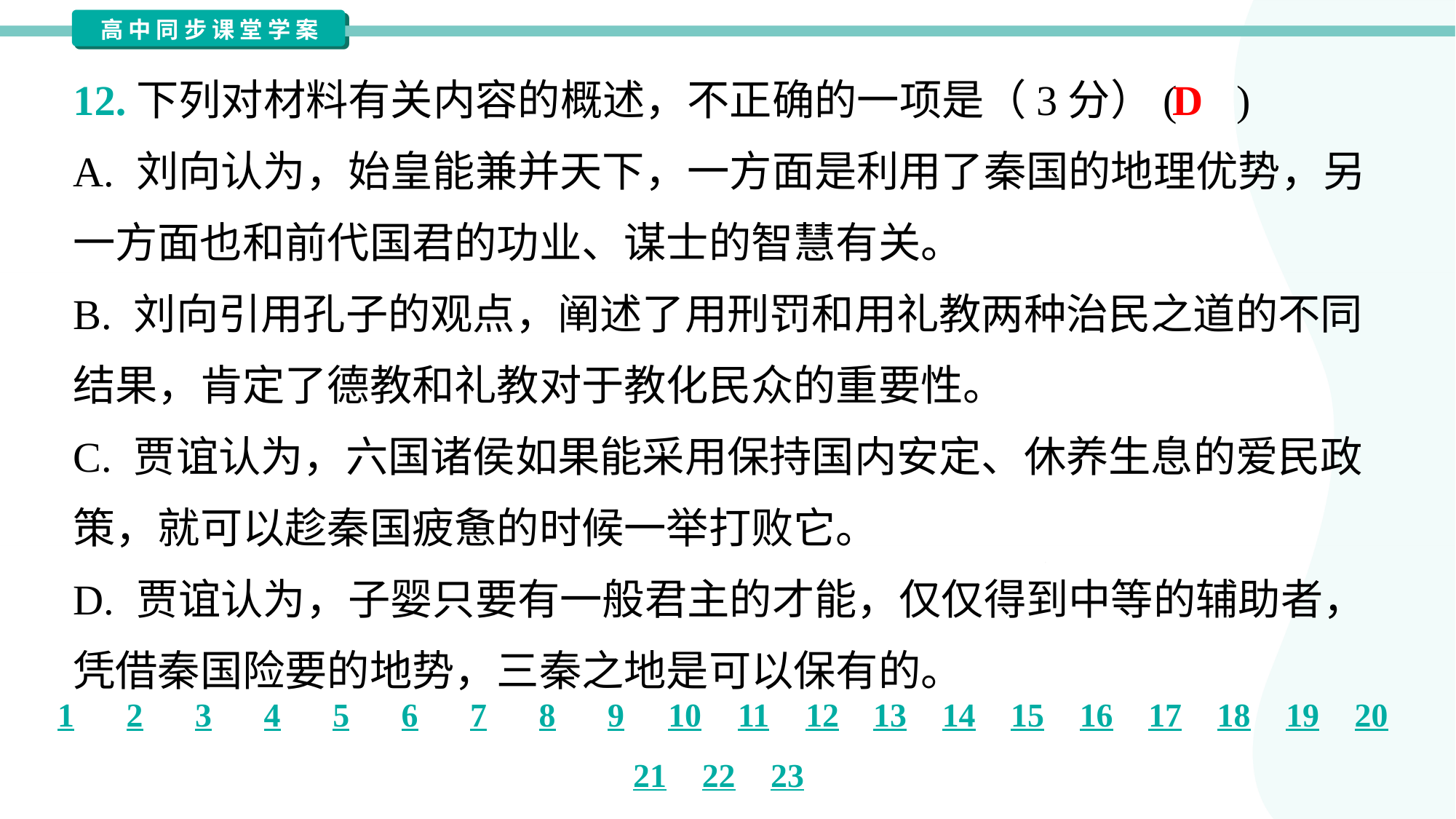

12.下列对材料有关内容的概述，不正确的一项是（3分）(     )
D
A. 刘向认为，始皇能兼并天下，一方面是利用了秦国的地理优势，另
一方面也和前代国君的功业、谋士的智慧有关。
B. 刘向引用孔子的观点，阐述了用刑罚和用礼教两种治民之道的不同
结果，肯定了德教和礼教对于教化民众的重要性。
C. 贾谊认为，六国诸侯如果能采用保持国内安定、休养生息的爱民政
策，就可以趁秦国疲惫的时候一举打败它。
D. 贾谊认为，子婴只要有一般君主的才能，仅仅得到中等的辅助者，
凭借秦国险要的地势，三秦之地是可以保有的。